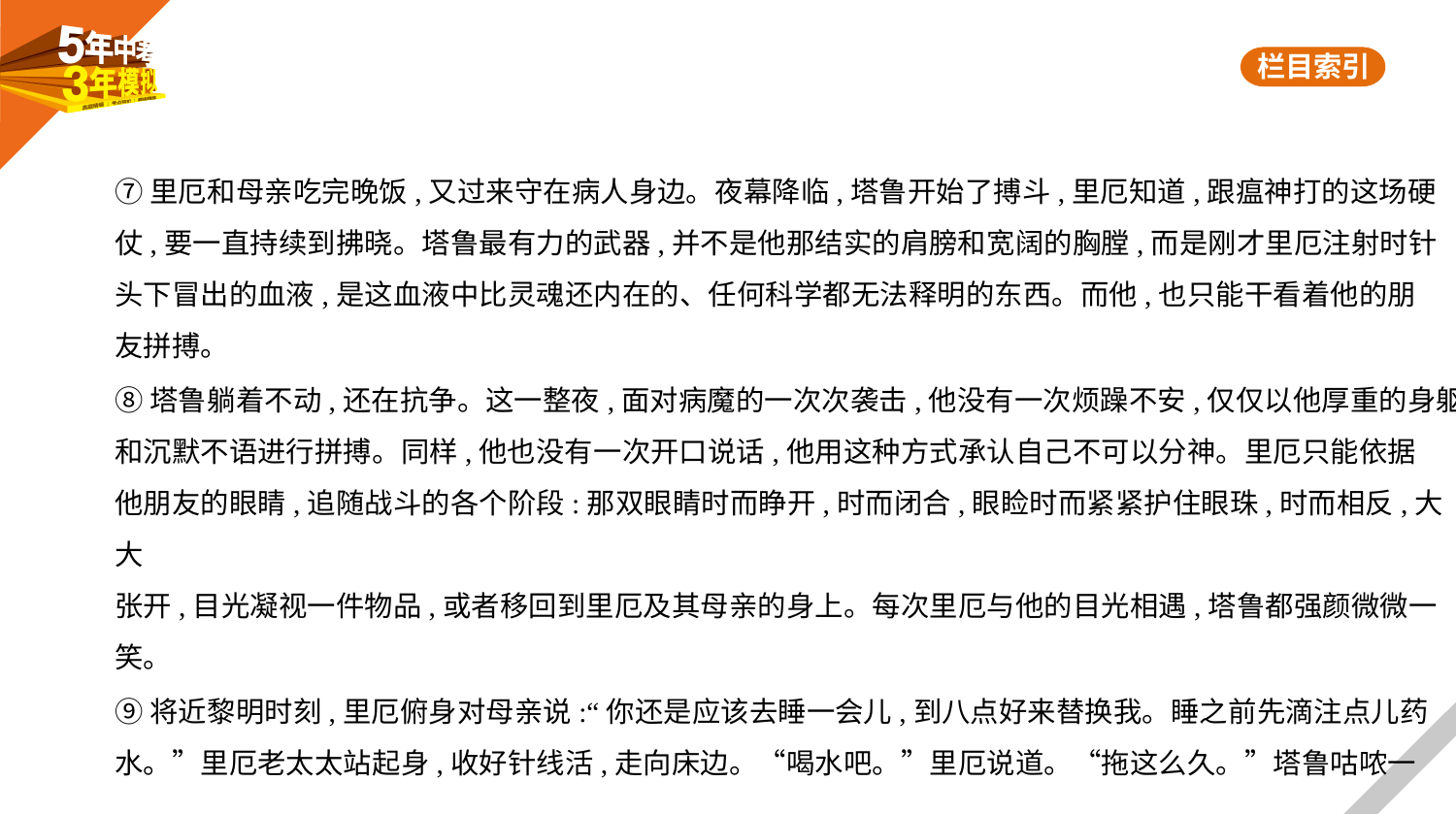

⑦里厄和母亲吃完晚饭,又过来守在病人身边。夜幕降临,塔鲁开始了搏斗,里厄知道,跟瘟神打的这场硬
仗,要一直持续到拂晓。塔鲁最有力的武器,并不是他那结实的肩膀和宽阔的胸膛,而是刚才里厄注射时针
头下冒出的血液,是这血液中比灵魂还内在的、任何科学都无法释明的东西。而他,也只能干看着他的朋
友拼搏。
⑧塔鲁躺着不动,还在抗争。这一整夜,面对病魔的一次次袭击,他没有一次烦躁不安,仅仅以他厚重的身躯
和沉默不语进行拼搏。同样,他也没有一次开口说话,他用这种方式承认自己不可以分神。里厄只能依据
他朋友的眼睛,追随战斗的各个阶段:那双眼睛时而睁开,时而闭合,眼睑时而紧紧护住眼珠,时而相反,大大
张开,目光凝视一件物品,或者移回到里厄及其母亲的身上。每次里厄与他的目光相遇,塔鲁都强颜微微一
笑。
⑨将近黎明时刻,里厄俯身对母亲说:“你还是应该去睡一会儿,到八点好来替换我。睡之前先滴注点儿药
水。”里厄老太太站起身,收好针线活,走向床边。“喝水吧。”里厄说道。“拖这么久。”塔鲁咕哝一